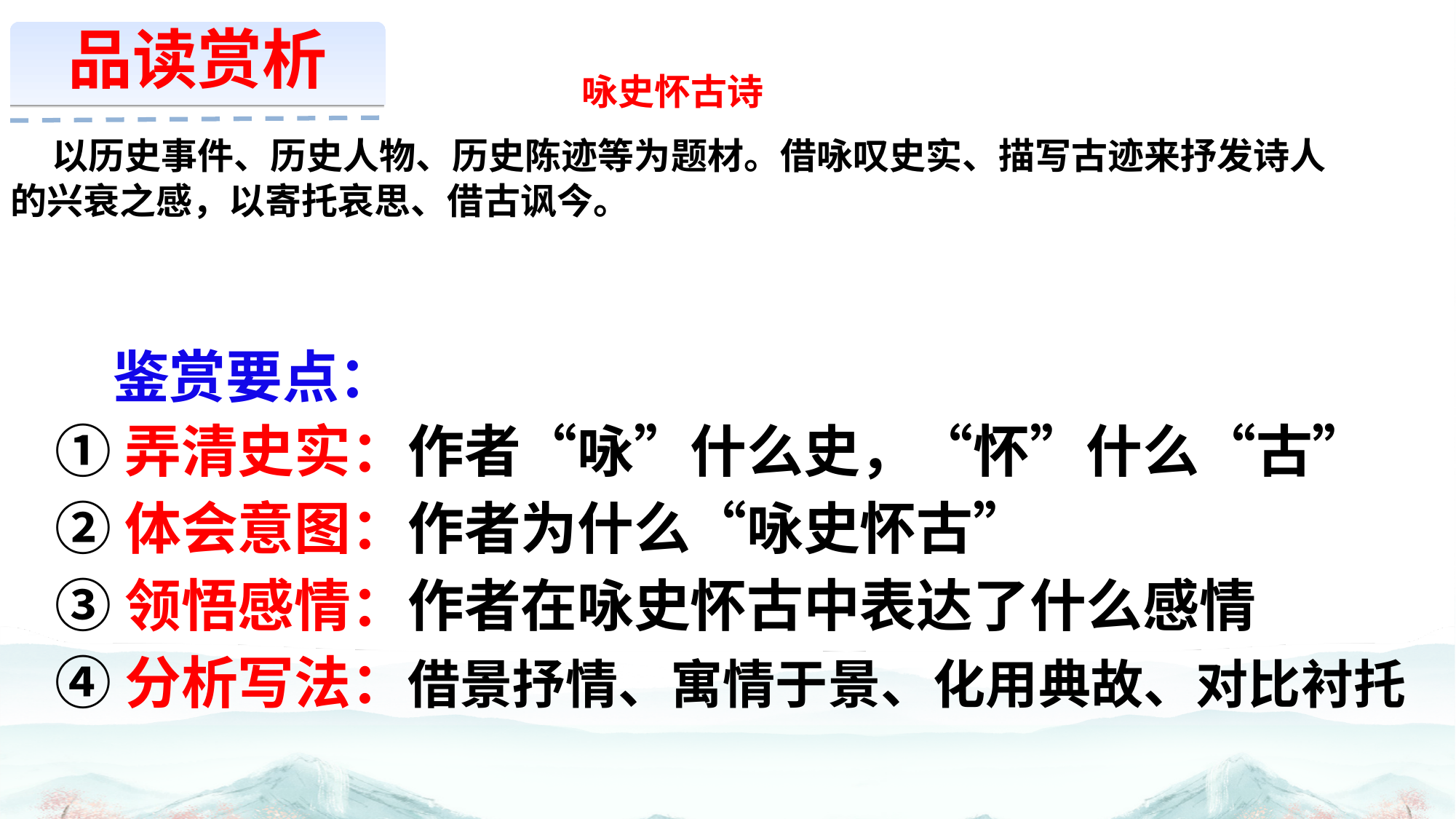

品读赏析

咏史怀古诗
    以历史事件、历史人物、历史陈迹等为题材。借咏叹史实、描写古迹来抒发诗人的兴衰之感，以寄托哀思、借古讽今。
鉴赏要点：
①弄清史实：作者“咏”什么史，“怀”什么“古”
②体会意图：作者为什么“咏史怀古”
③领悟感情：作者在咏史怀古中表达了什么感情
④分析写法：借景抒情、寓情于景、化用典故、对比衬托